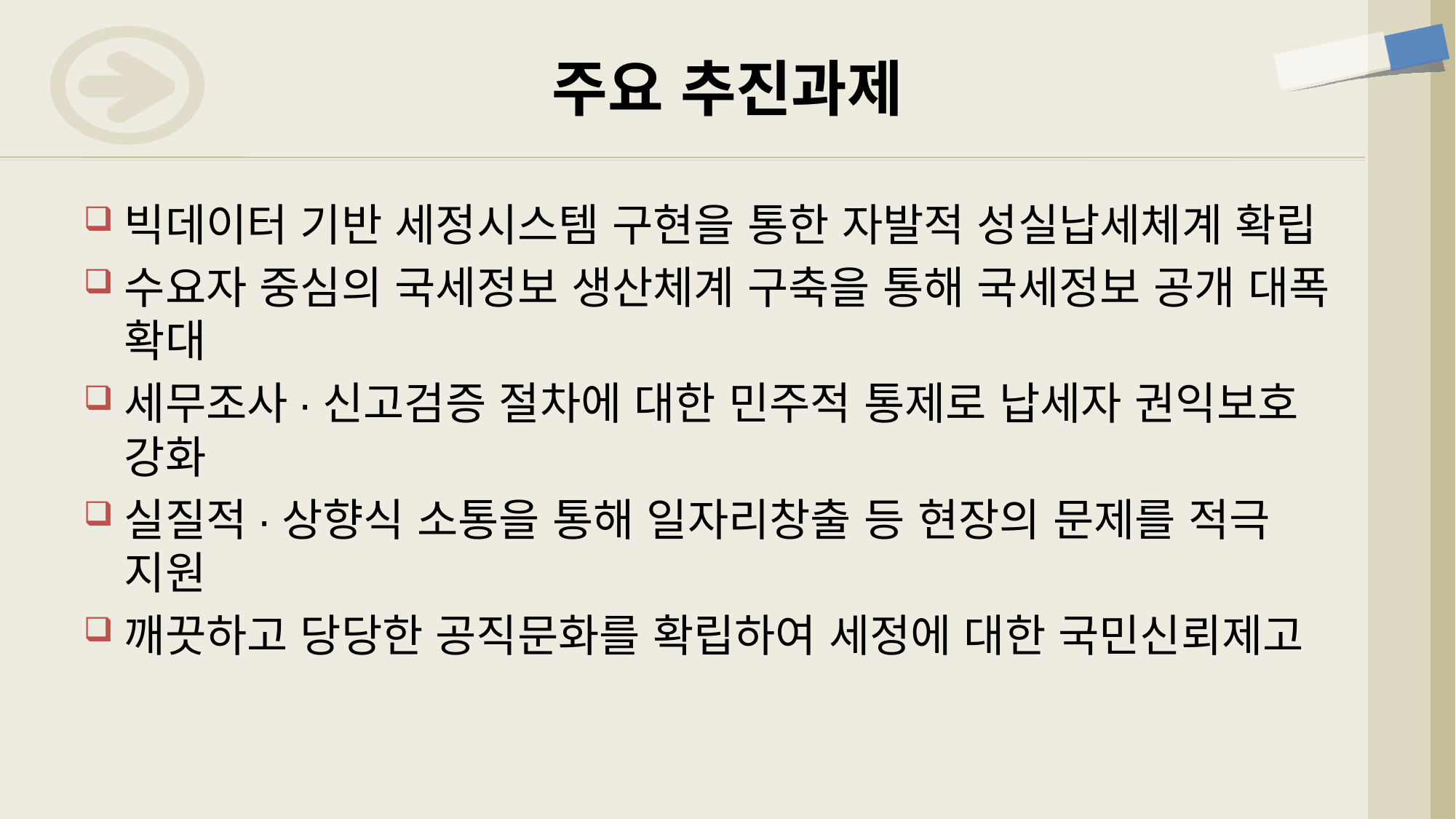

# 주요 추진과제
빅데이터 기반 세정시스템 구현을 통한 자발적 성실납세체계 확립
수요자 중심의 국세정보 생산체계 구축을 통해 국세정보 공개 대폭 확대
세무조사·신고검증 절차에 대한 민주적 통제로 납세자 권익보호 강화
실질적·상향식 소통을 통해 일자리창출 등 현장의 문제를 적극 지원
깨끗하고 당당한 공직문화를 확립하여 세정에 대한 국민신뢰제고